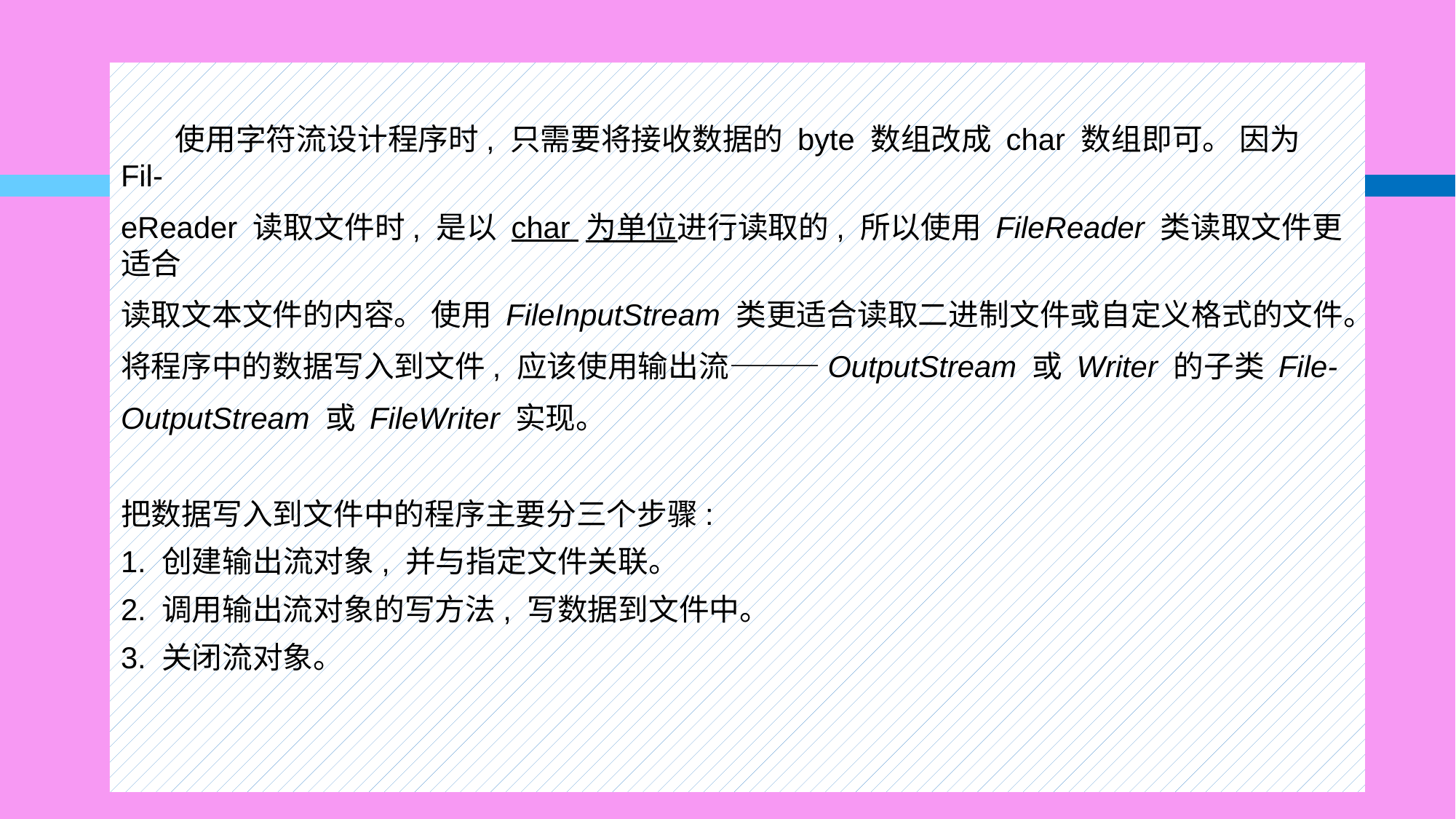

#

       使用字符流设计程序时, 只需要将接收数据的 byte 数组改成 char 数组即可。 因为 Fil-
eReader 读取文件时, 是以 char 为单位进行读取的, 所以使用 FileReader 类读取文件更适合
读取文本文件的内容。 使用 FileInputStream 类更适合读取二进制文件或自定义格式的文件。
将程序中的数据写入到文件, 应该使用输出流———OutputStream 或 Writer 的子类 File-
OutputStream 或 FileWriter 实现。

把数据写入到文件中的程序主要分三个步骤:
1. 创建输出流对象, 并与指定文件关联。
2. 调用输出流对象的写方法, 写数据到文件中。
3. 关闭流对象。